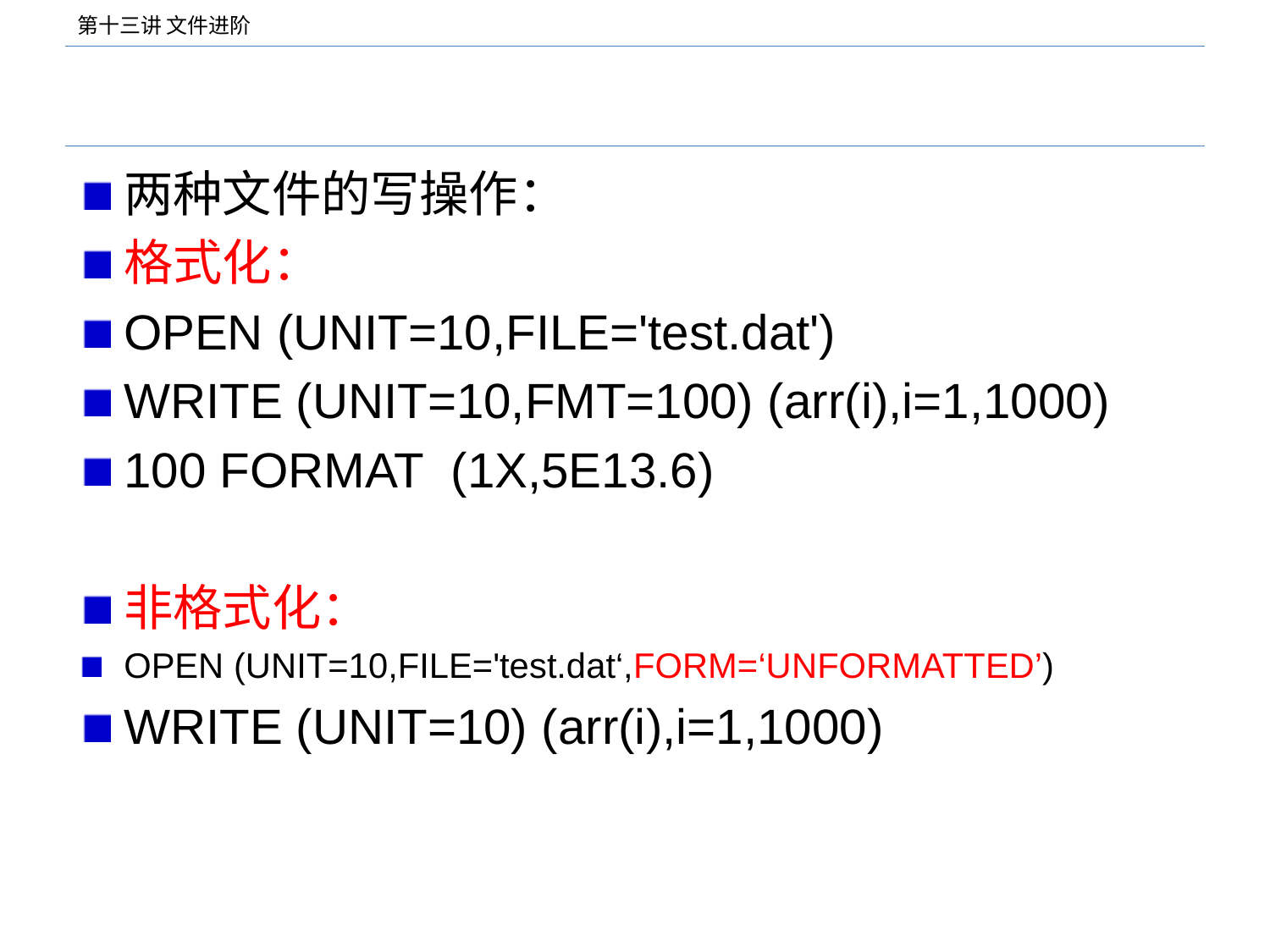

#
两种文件的写操作：
格式化：
OPEN (UNIT=10,FILE='test.dat')
WRITE (UNIT=10,FMT=100) (arr(i),i=1,1000)
100 FORMAT  (1X,5E13.6)

非格式化：
OPEN (UNIT=10,FILE='test.dat‘,FORM=‘UNFORMATTED’)
WRITE (UNIT=10) (arr(i),i=1,1000)